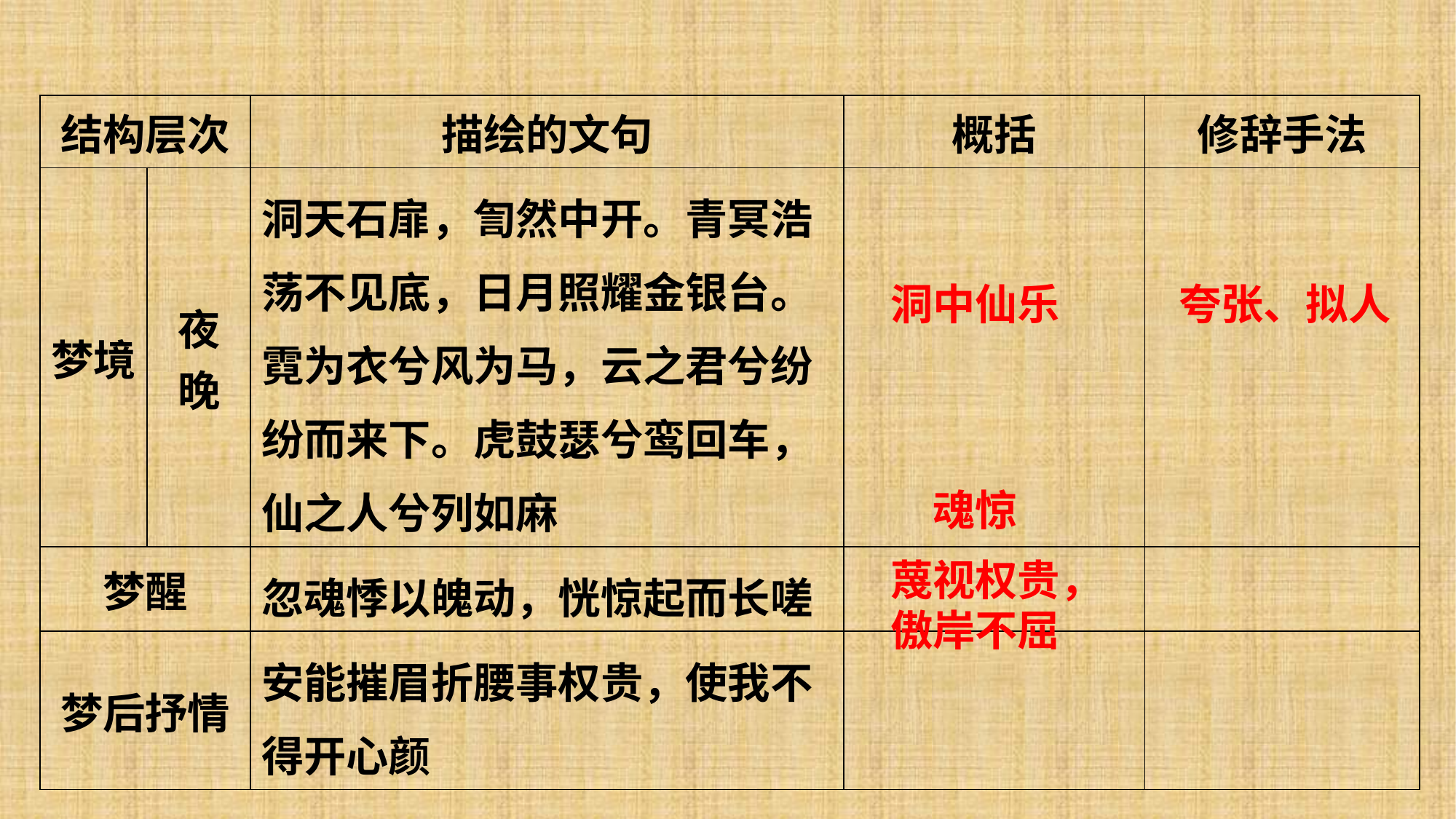

| 结构层次 |  | 描绘的文句 | 概括 | 修辞手法 |
| --- | --- | --- | --- | --- |
| 梦境 | 夜晚 | 洞天石扉，訇然中开。青冥浩荡不见底，日月照耀金银台。霓为衣兮风为马，云之君兮纷纷而来下。虎鼓瑟兮鸾回车，仙之人兮列如麻 |  |  |
| 梦醒 |  | 忽魂悸以魄动，恍惊起而长嗟 |  |  |
| 梦后抒情 |  | 安能摧眉折腰事权贵，使我不得开心颜 |  |  |
洞中仙乐
夸张、拟人
魂惊
蔑视权贵，
傲岸不屈